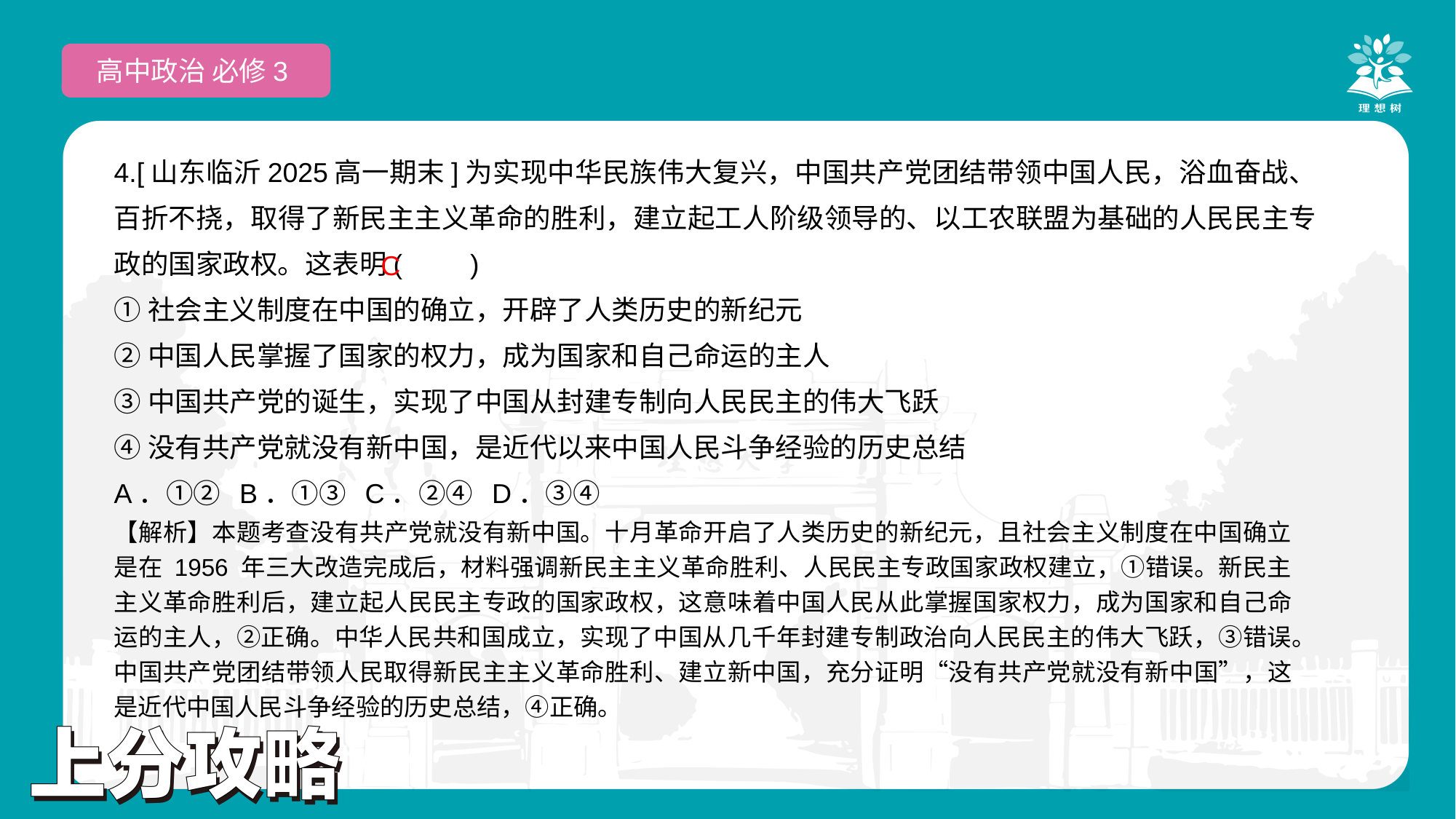

高中政治 必修3
4.[山东临沂2025高一期末]为实现中华民族伟大复兴，中国共产党团结带领中国人民，浴血奋战、百折不挠，取得了新民主主义革命的胜利，建立起工人阶级领导的、以工农联盟为基础的人民民主专政的国家政权。这表明(　　)
①社会主义制度在中国的确立，开辟了人类历史的新纪元
②中国人民掌握了国家的权力，成为国家和自己命运的主人
③中国共产党的诞生，实现了中国从封建专制向人民民主的伟大飞跃
④没有共产党就没有新中国，是近代以来中国人民斗争经验的历史总结
A．①②  B．①③  C．②④  D．③④
C
【解析】本题考查没有共产党就没有新中国。十月革命开启了人类历史的新纪元，且社会主义制度在中国确立是在 1956 年三大改造完成后，材料强调新民主主义革命胜利、人民民主专政国家政权建立，①错误。新民主主义革命胜利后，建立起人民民主专政的国家政权，这意味着中国人民从此掌握国家权力，成为国家和自己命运的主人，②正确。中华人民共和国成立，实现了中国从几千年封建专制政治向人民民主的伟大飞跃，③错误。中国共产党团结带领人民取得新民主主义革命胜利、建立新中国，充分证明“没有共产党就没有新中国”，这是近代中国人民斗争经验的历史总结，④正确。